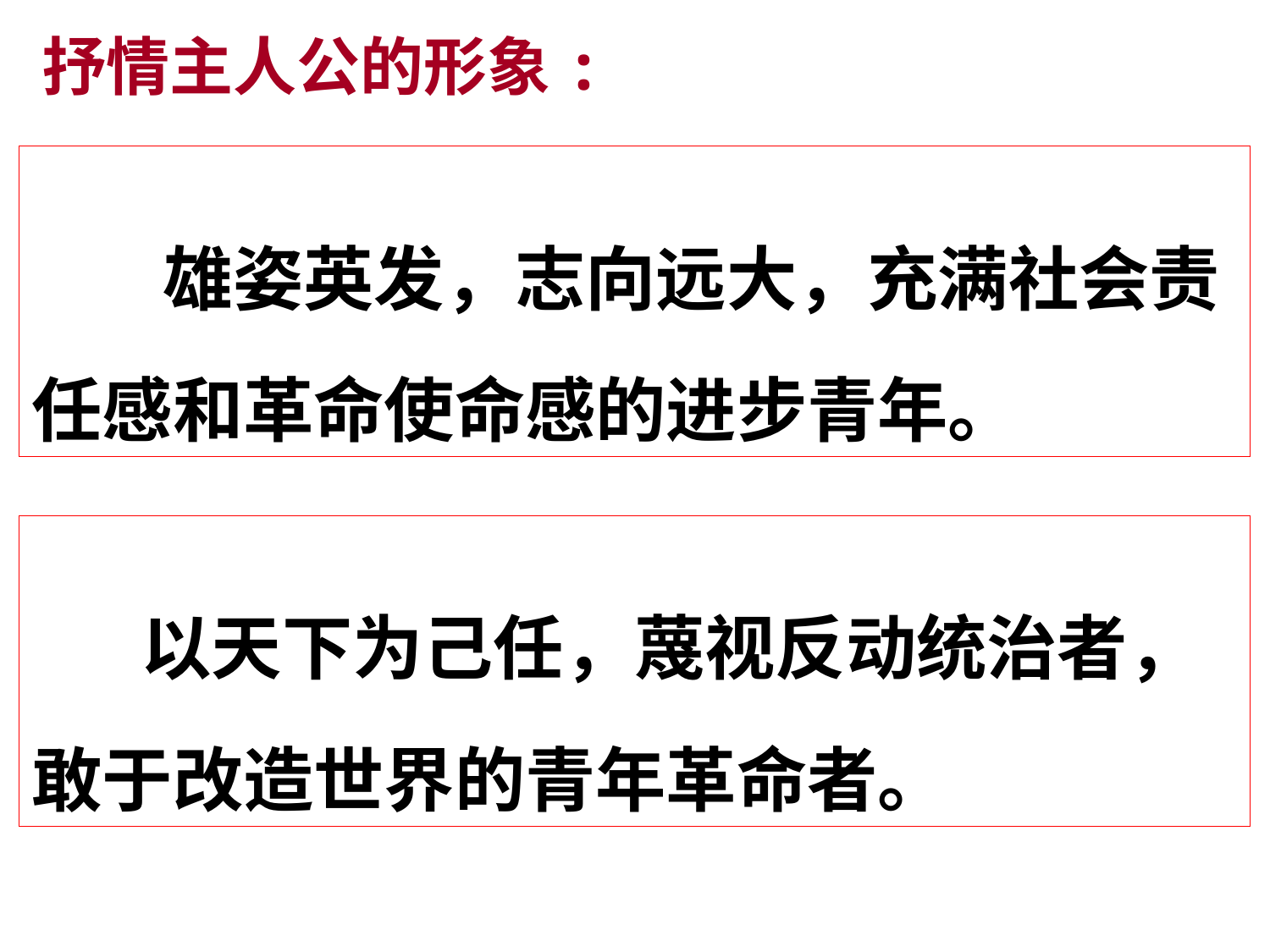

# 抒情主人公的形象:
     雄姿英发，志向远大，充满社会责任感和革命使命感的进步青年。
    以天下为己任，蔑视反动统治者，敢于改造世界的青年革命者。